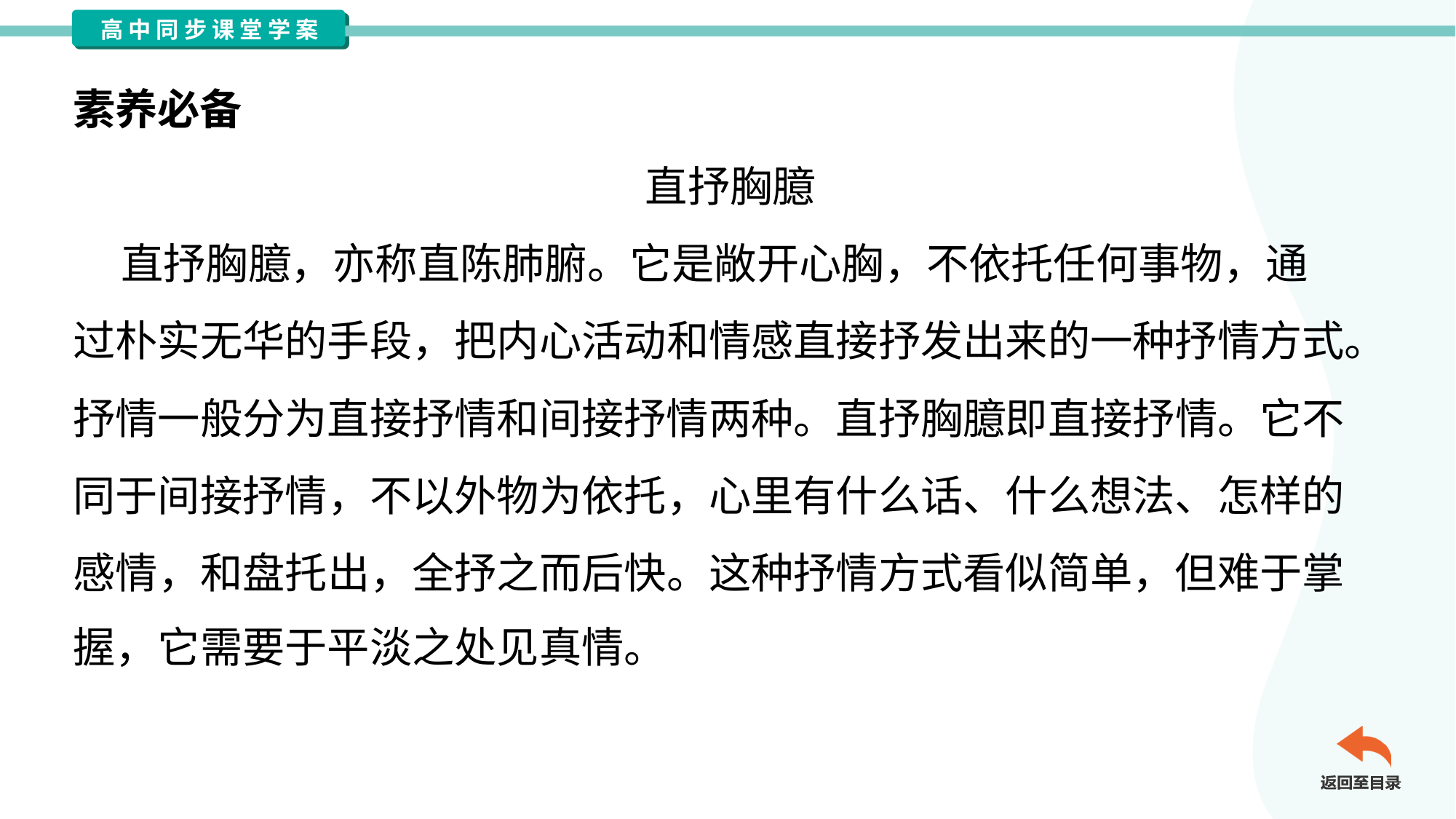

素养必备
直抒胸臆
    直抒胸臆，亦称直陈肺腑。它是敞开心胸，不依托任何事物，通
过朴实无华的手段，把内心活动和情感直接抒发出来的一种抒情方式。
抒情一般分为直接抒情和间接抒情两种。直抒胸臆即直接抒情。它不
同于间接抒情，不以外物为依托，心里有什么话、什么想法、怎样的
感情，和盘托出，全抒之而后快。这种抒情方式看似简单，但难于掌
握，它需要于平淡之处见真情。